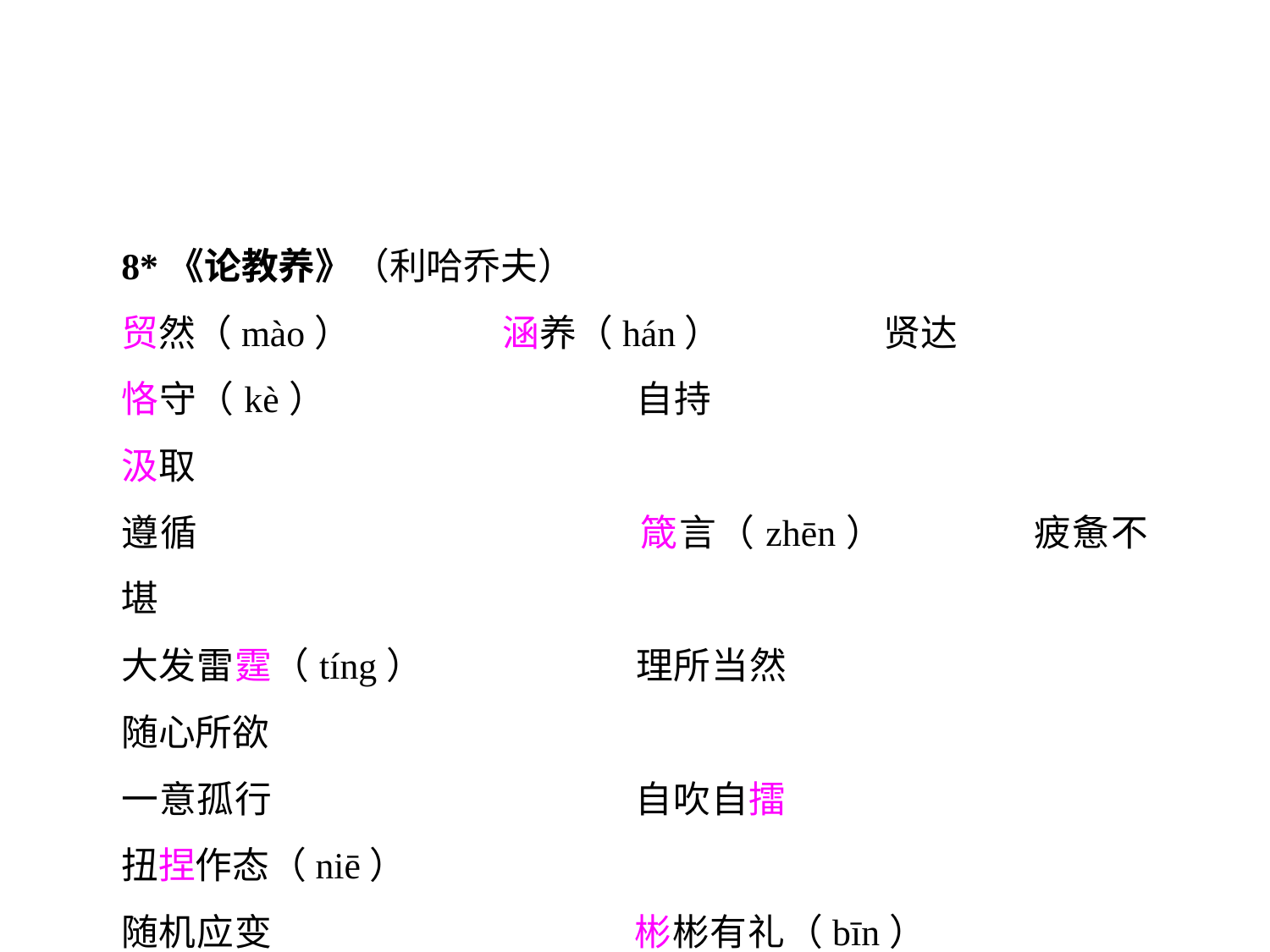

8*《论教养》（利哈乔夫）
贸然（mào）		涵养（hán）		贤达
恪守（kè）			自持				汲取
遵循				箴言（zhēn）		疲惫不堪
大发雷霆（tíng）		理所当然			随心所欲
一意孤行			自吹自擂			扭捏作态（niē）
随机应变			彬彬有礼（bīn）		附庸风雅
矫揉造作（jiǎo róu）